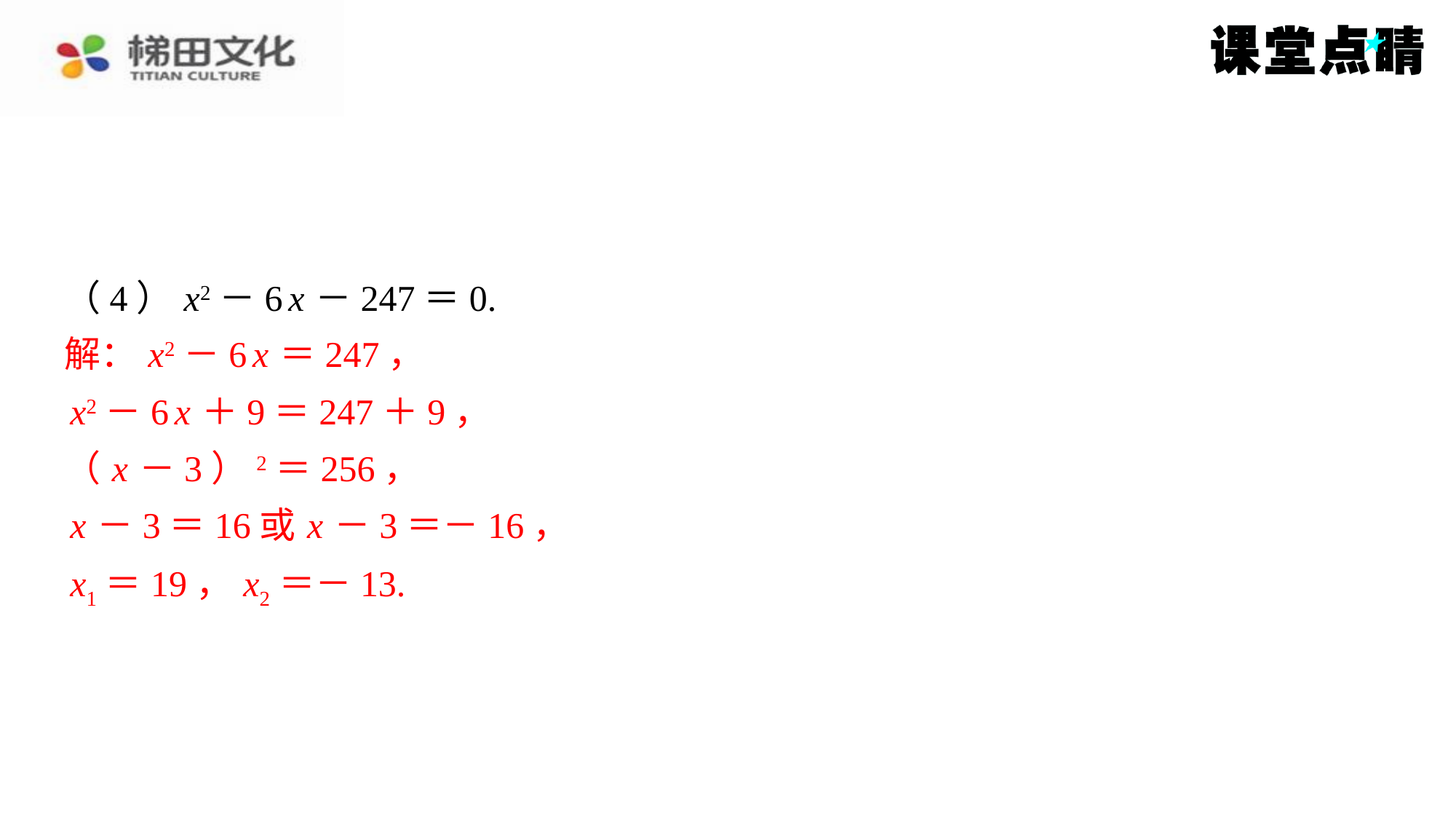

（4） x2－6 x －247＝0.
解： x2－6 x ＝247，
 x2－6 x ＋9＝247＋9，
（ x －3）2＝256，
 x －3＝16或 x －3＝－16，
 x1＝19， x2＝－13.
解： x2－6 x ＝247，
x2－6 x ＋9＝247＋9，
（ x －3）2＝256，
x －3＝16或 x －3＝－16，
x1＝19， x2＝－13.